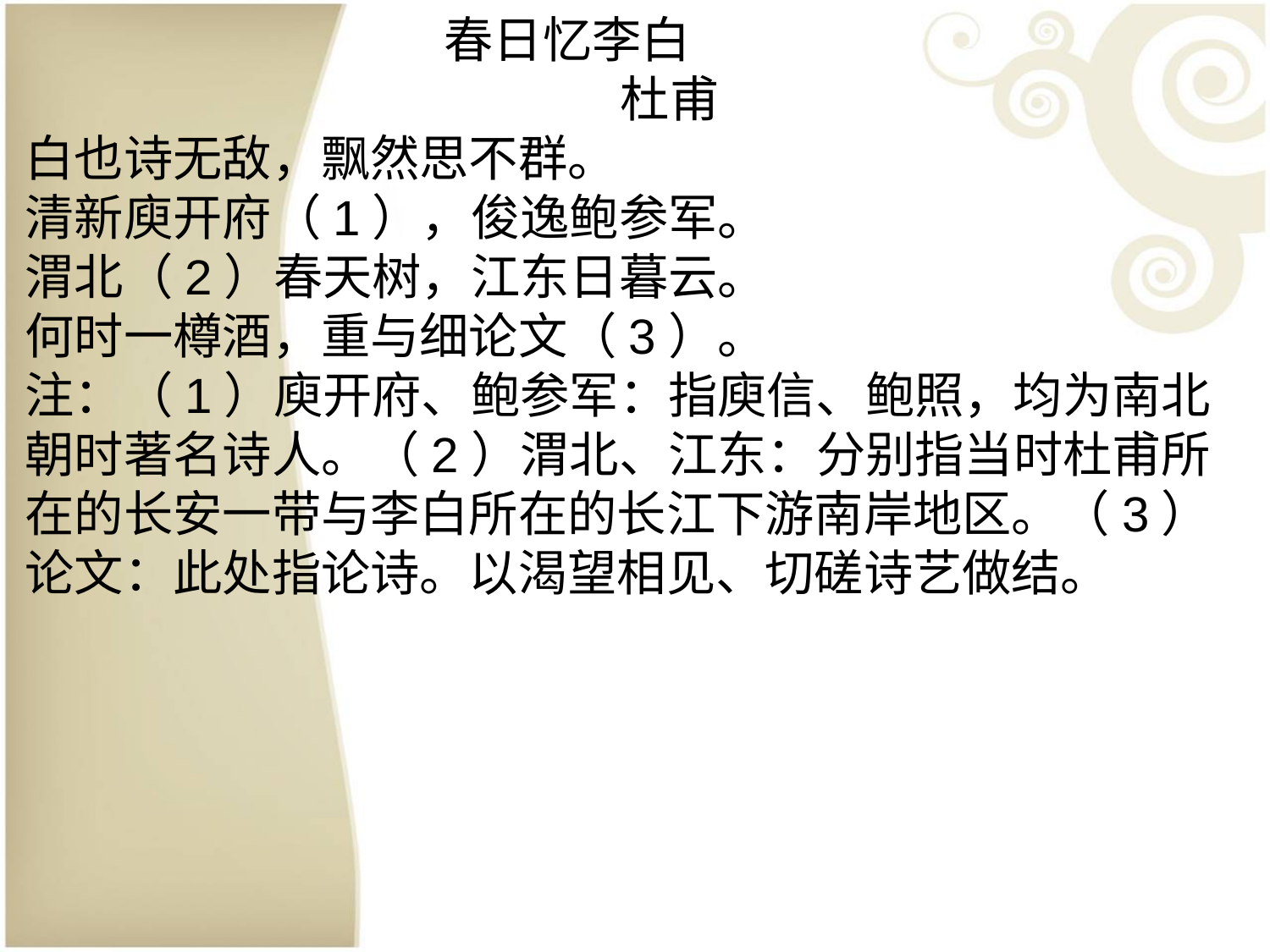

春日忆李白
                                                     杜甫
白也诗无敌，飘然思不群。
清新庾开府（1），俊逸鲍参军。
渭北（2）春天树，江东日暮云。
何时一樽酒，重与细论文（3）。
注：（1）庾开府、鲍参军：指庾信、鲍照，均为南北朝时著名诗人。（2）渭北、江东：分别指当时杜甫所在的长安一带与李白所在的长江下游南岸地区。（3）论文：此处指论诗。以渴望相见、切磋诗艺做结。